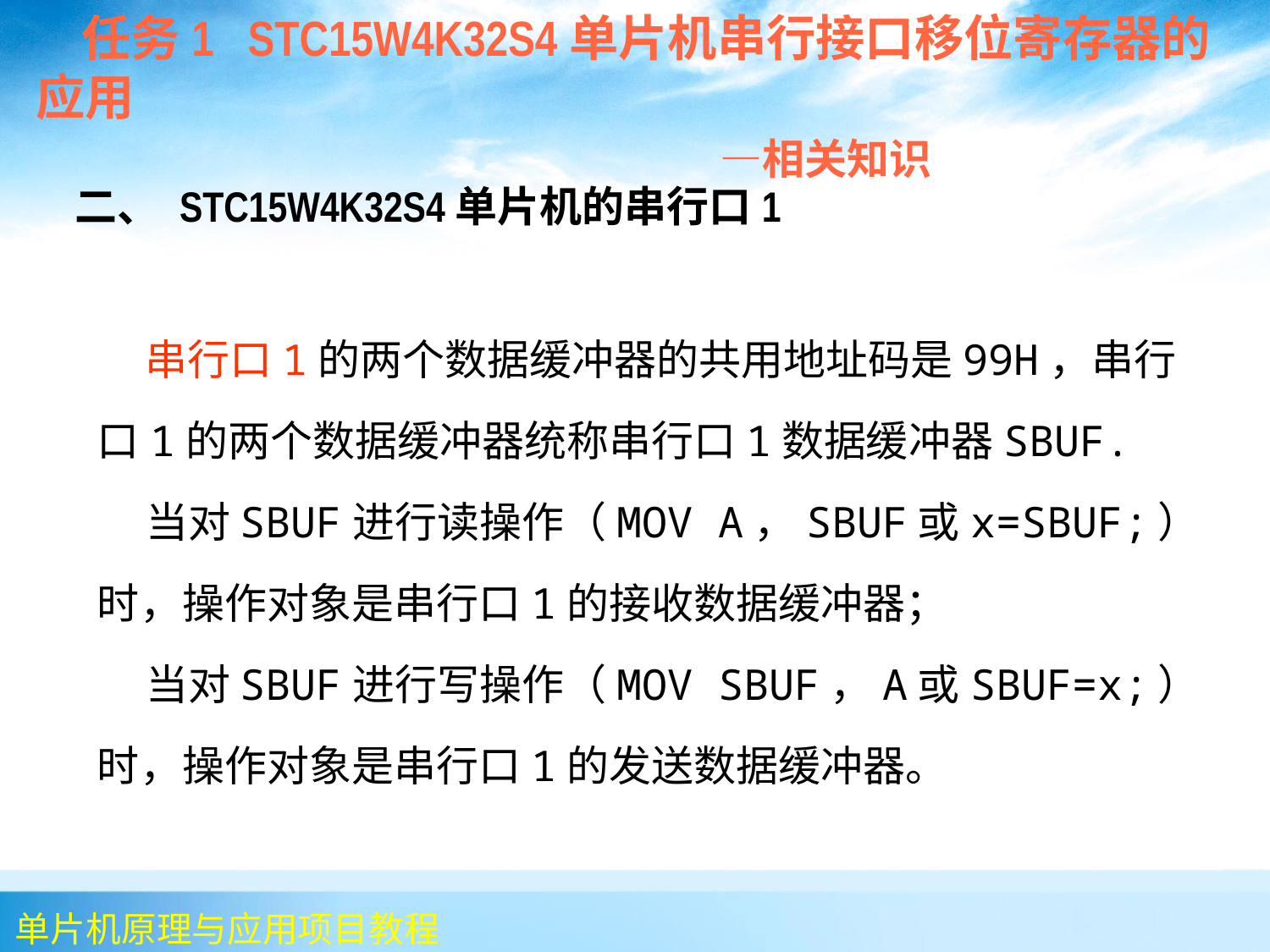

任务1   STC15W4K32S4单片机串行接口移位寄存器的应用
                                                             —相关知识
  二、 STC15W4K32S4单片机的串行口1

     串行口1的两个数据缓冲器的共用地址码是99H，串行口1的两个数据缓冲器统称串行口1数据缓冲器SBUF.
    当对SBUF进行读操作（MOV A，SBUF或x=SBUF;）时，操作对象是串行口1的接收数据缓冲器；
    当对SBUF进行写操作（MOV SBUF，A或SBUF=x;）时，操作对象是串行口1的发送数据缓冲器。